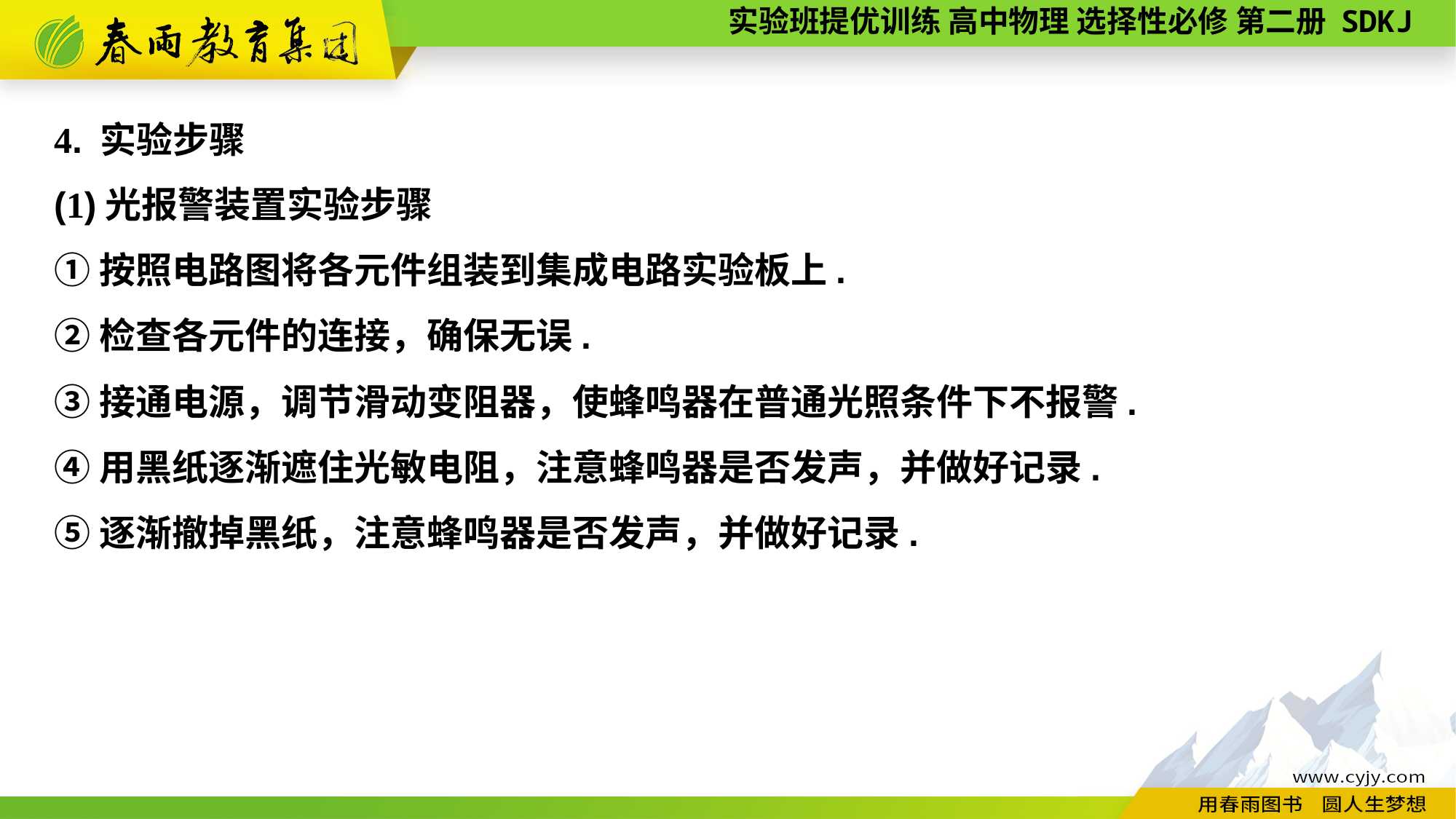

4. 实验步骤
(1)光报警装置实验步骤
①按照电路图将各元件组装到集成电路实验板上.
②检查各元件的连接，确保无误.
③接通电源，调节滑动变阻器，使蜂鸣器在普通光照条件下不报警.
④用黑纸逐渐遮住光敏电阻，注意蜂鸣器是否发声，并做好记录.
⑤逐渐撤掉黑纸，注意蜂鸣器是否发声，并做好记录.